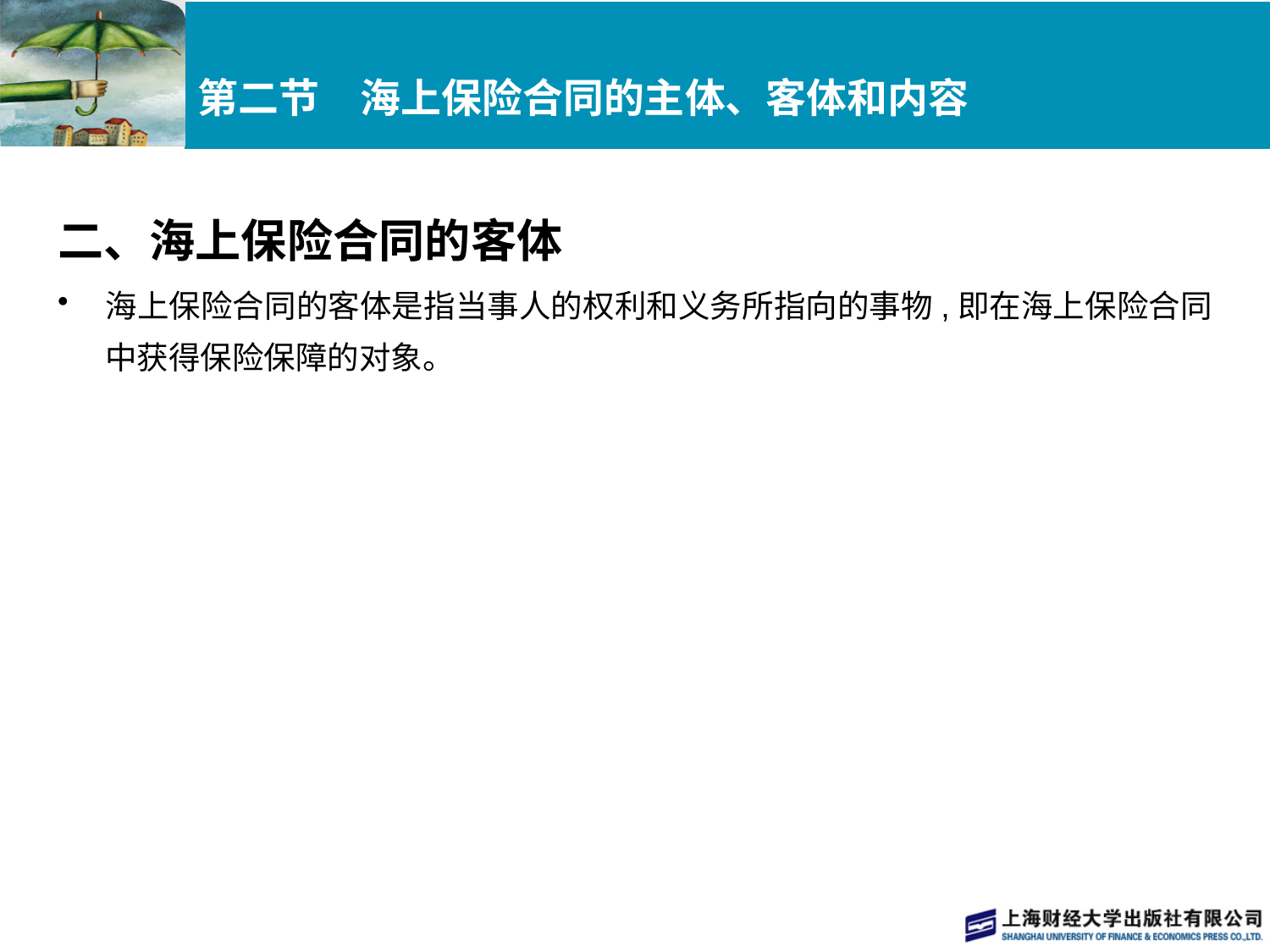

# 第二节　海上保险合同的主体、客体和内容
二、海上保险合同的客体
海上保险合同的客体是指当事人的权利和义务所指向的事物,即在海上保险合同中获得保险保障的对象。